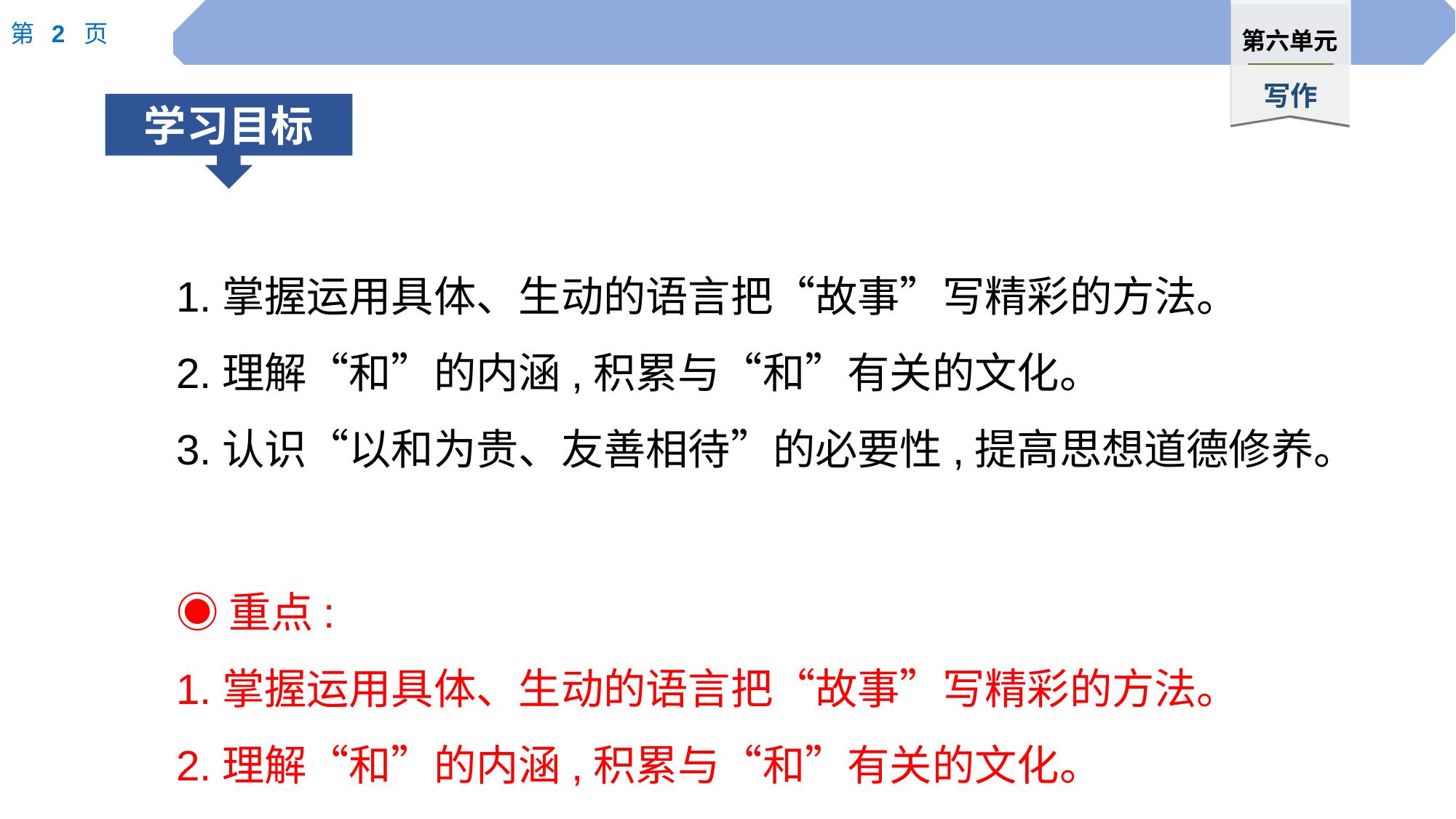

1.掌握运用具体、生动的语言把“故事”写精彩的方法。
2.理解“和”的内涵,积累与“和”有关的文化。
3.认识“以和为贵、友善相待”的必要性,提高思想道德修养。
◉重点:
1.掌握运用具体、生动的语言把“故事”写精彩的方法。
2.理解“和”的内涵,积累与“和”有关的文化。